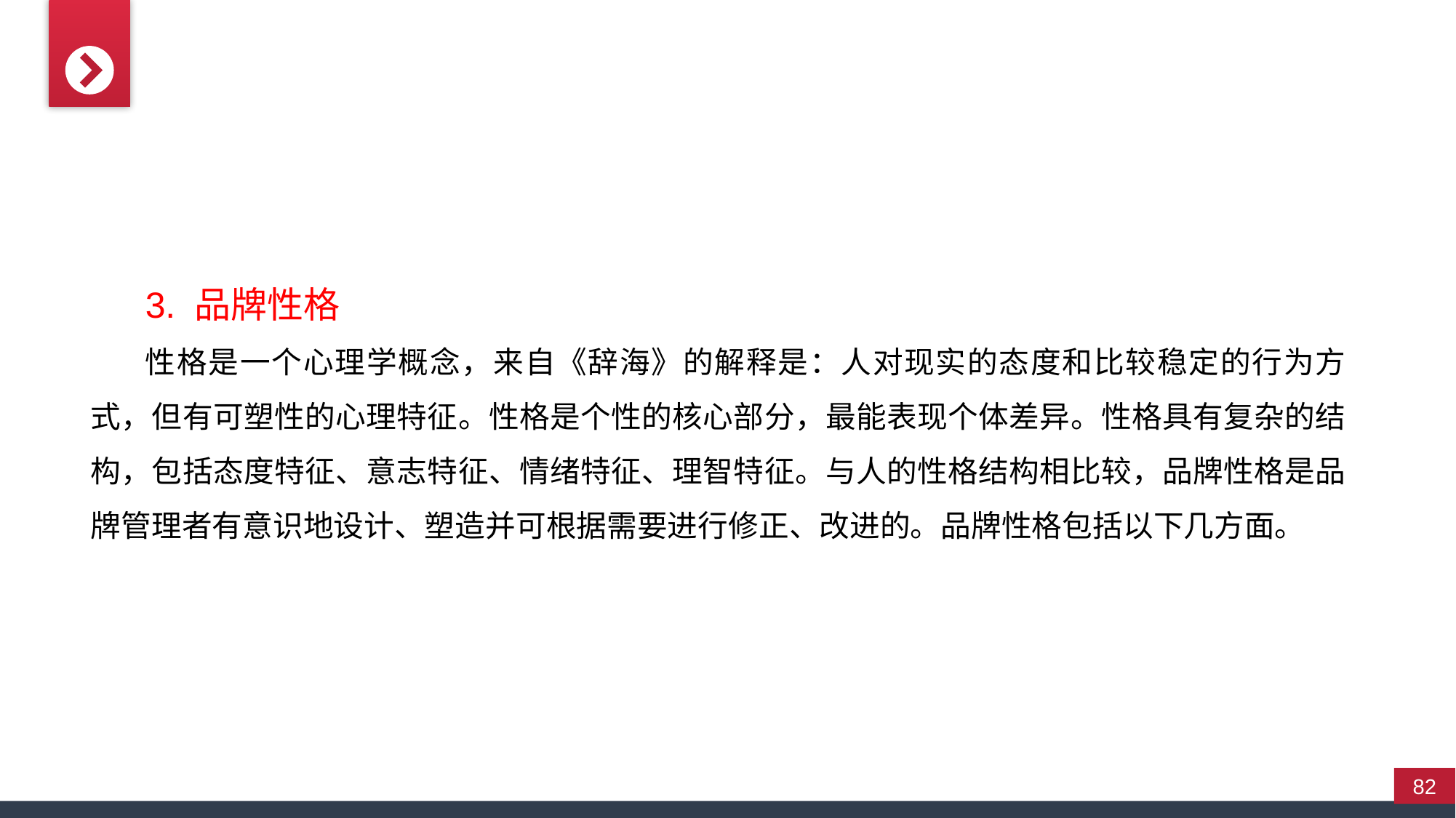

3. 品牌性格
性格是一个心理学概念，来自《辞海》的解释是：人对现实的态度和比较稳定的行为方式，但有可塑性的心理特征。性格是个性的核心部分，最能表现个体差异。性格具有复杂的结构，包括态度特征、意志特征、情绪特征、理智特征。与人的性格结构相比较，品牌性格是品牌管理者有意识地设计、塑造并可根据需要进行修正、改进的。品牌性格包括以下几方面。